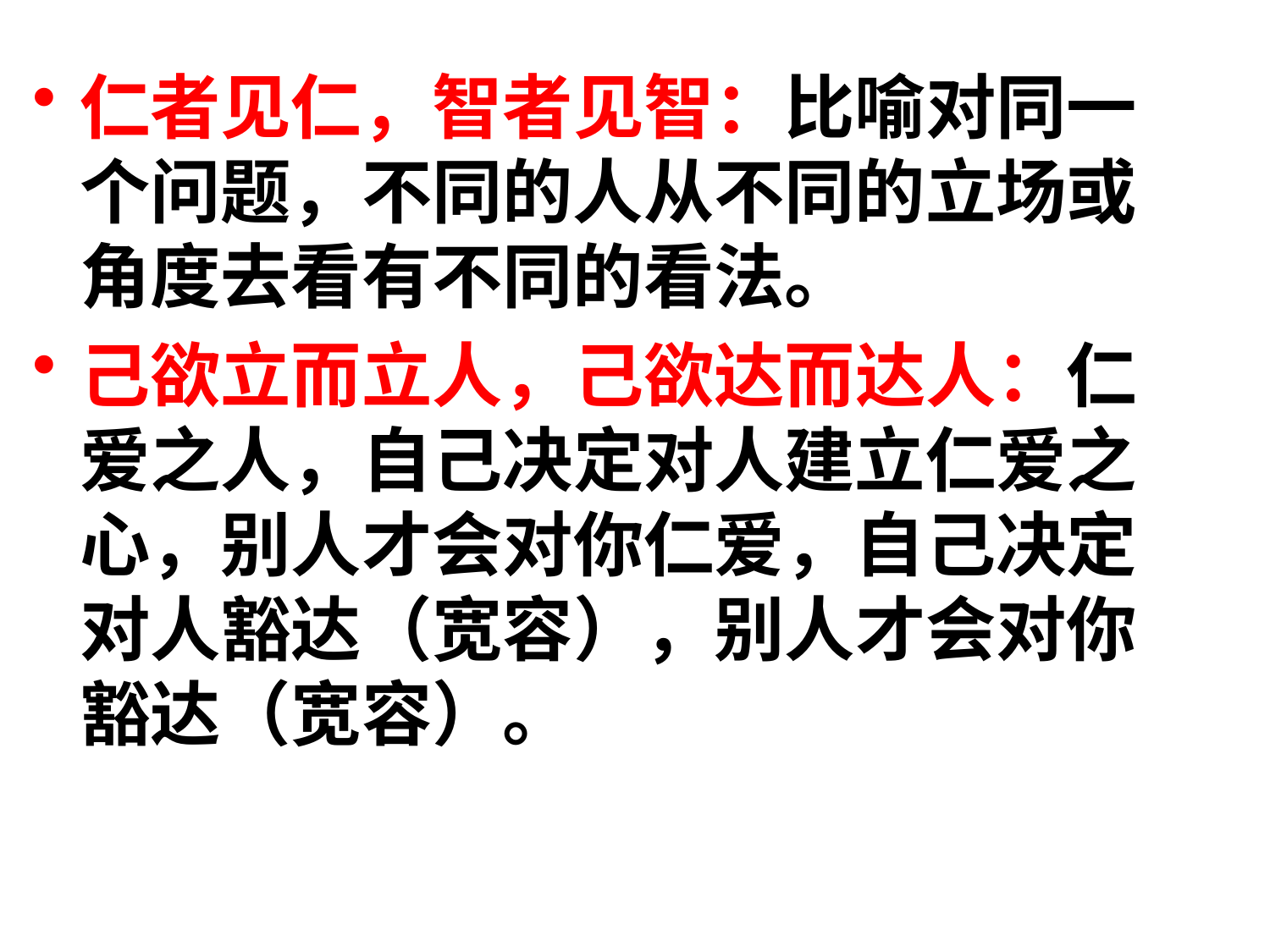

仁者见仁，智者见智：比喻对同一个问题，不同的人从不同的立场或角度去看有不同的看法。
己欲立而立人，己欲达而达人：仁爱之人，自己决定对人建立仁爱之心，别人才会对你仁爱，自己决定对人豁达（宽容），别人才会对你豁达（宽容）。